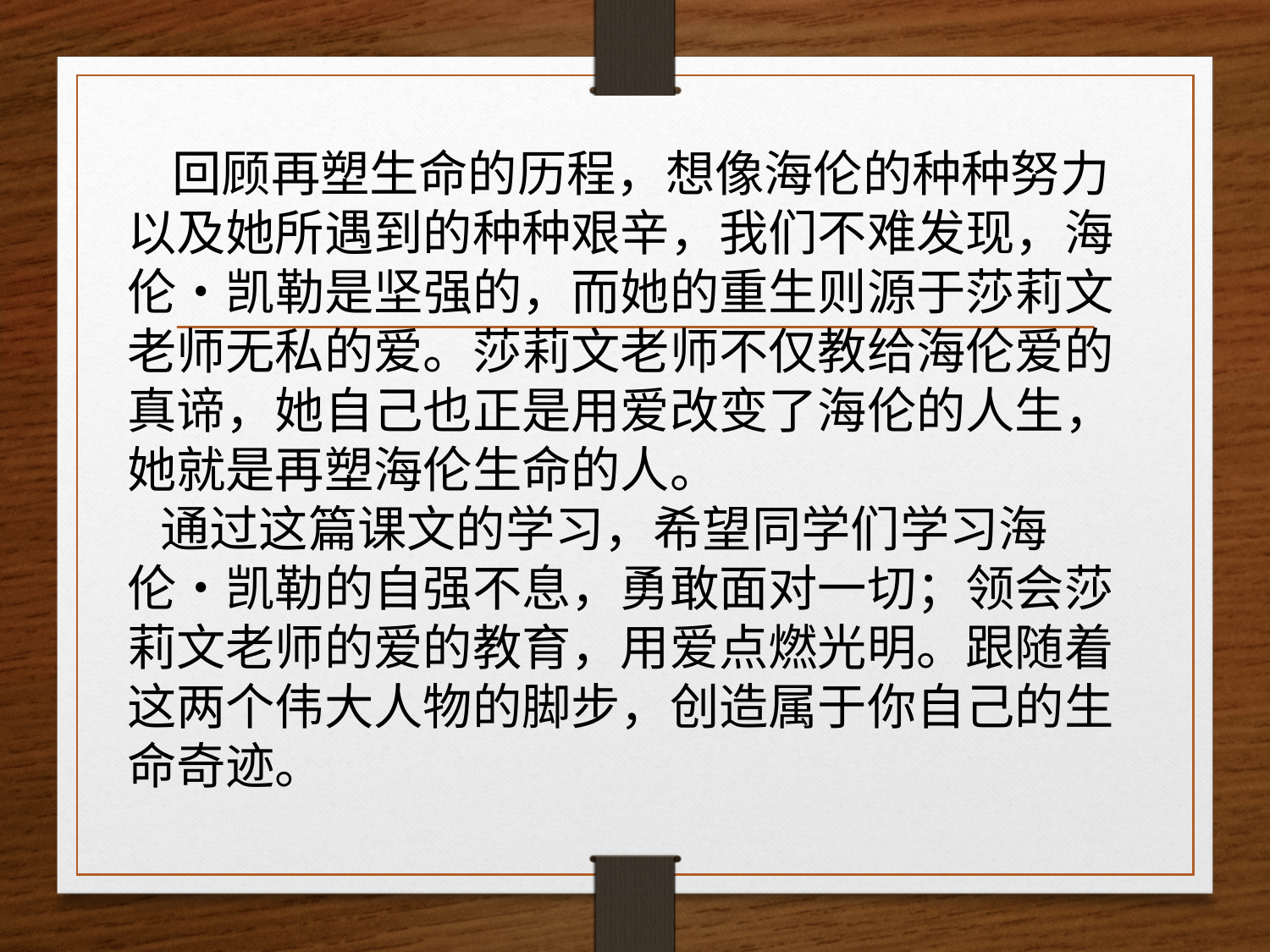

回顾再塑生命的历程，想像海伦的种种努力以及她所遇到的种种艰辛，我们不难发现，海伦•凯勒是坚强的，而她的重生则源于莎莉文老师无私的爱。莎莉文老师不仅教给海伦爱的真谛，她自己也正是用爱改变了海伦的人生，她就是再塑海伦生命的人。
   通过这篇课文的学习，希望同学们学习海伦•凯勒的自强不息，勇敢面对一切；领会莎莉文老师的爱的教育，用爱点燃光明。跟随着这两个伟大人物的脚步，创造属于你自己的生命奇迹。